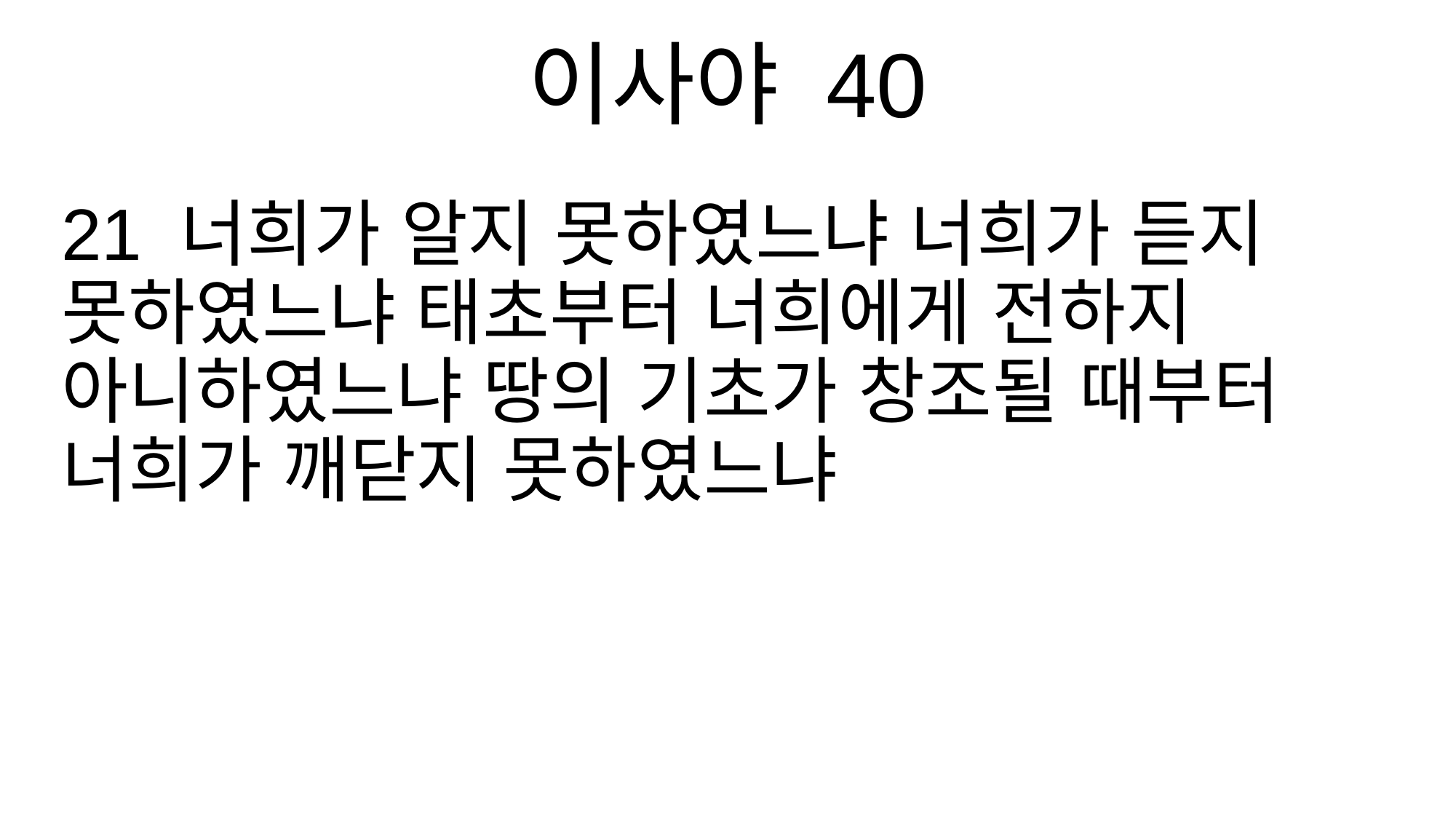

이사야 40
21 너희가 알지 못하였느냐 너희가 듣지 못하였느냐 태초부터 너희에게 전하지 아니하였느냐 땅의 기초가 창조될 때부터 너희가 깨닫지 못하였느냐